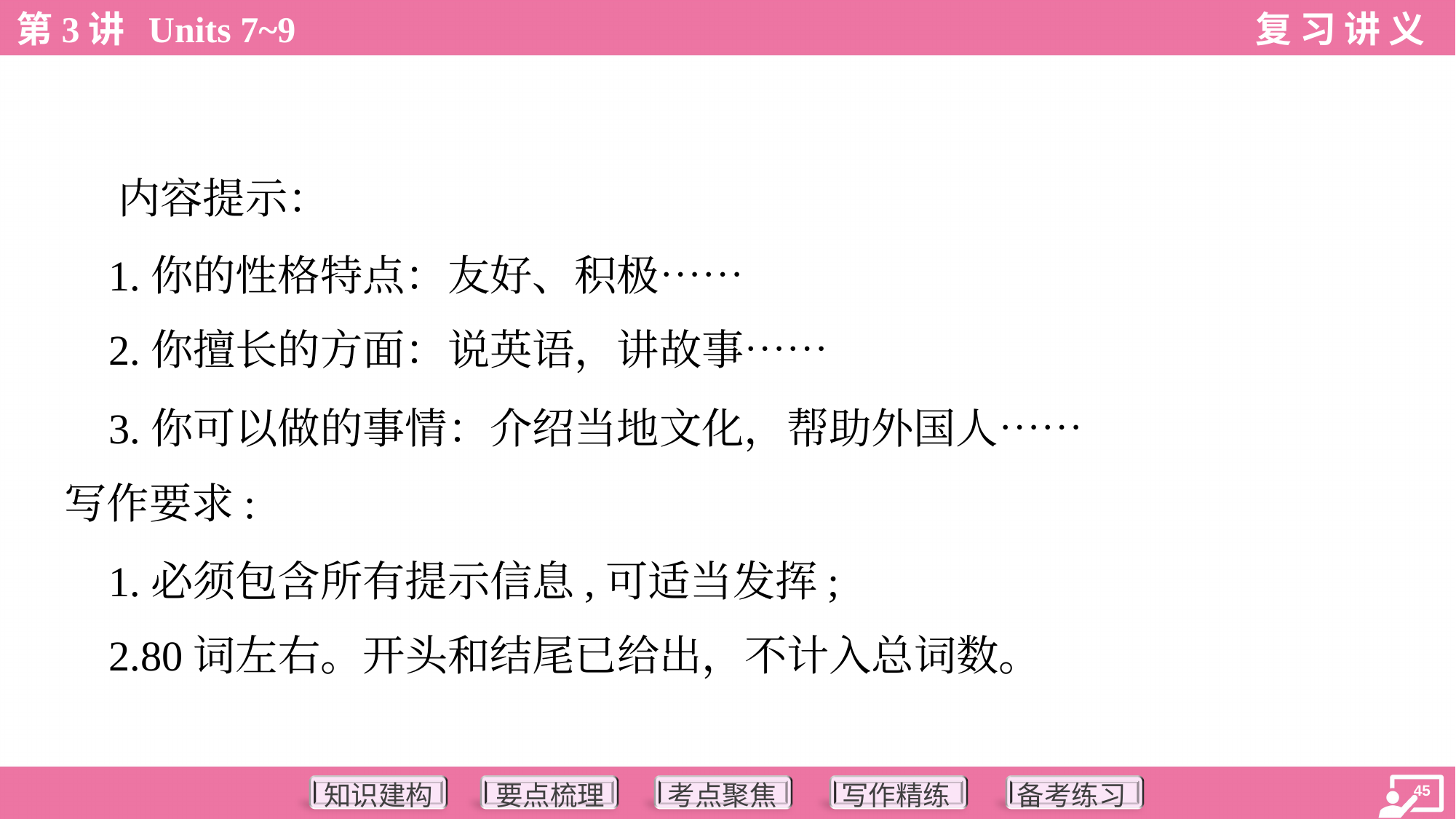

内容提示：
    1.你的性格特点：友好、积极……
    2.你擅长的方面：说英语，讲故事……
    3.你可以做的事情：介绍当地文化，帮助外国人……
写作要求:
    1.必须包含所有提示信息,可适当发挥;
    2.80词左右。开头和结尾已给出，不计入总词数。